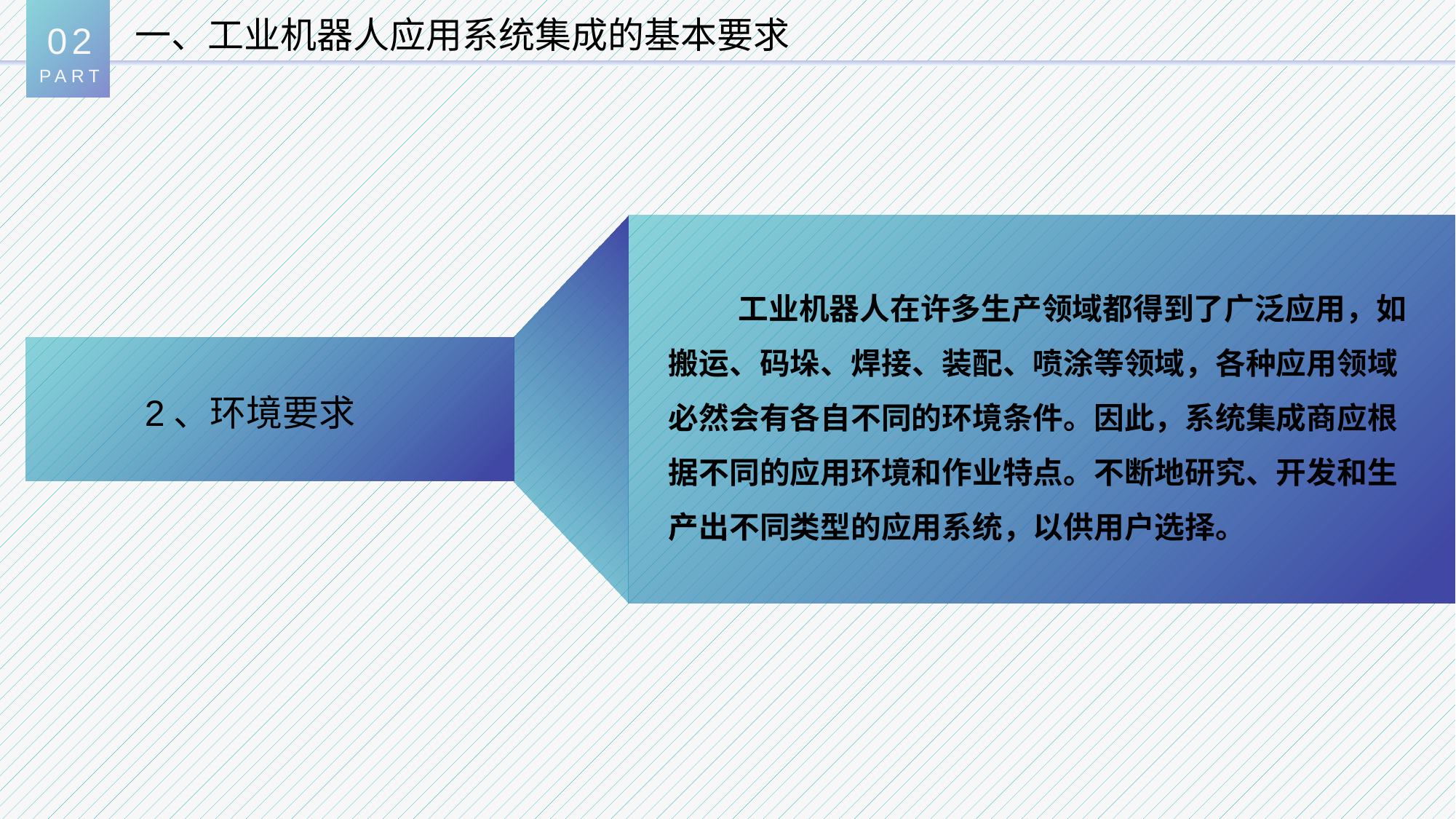

02
PART
一、工业机器人应用系统集成的基本要求

         工业机器人在许多生产领域都得到了广泛应用，如搬运、码垛、焊接、装配、喷涂等领域，各种应用领域必然会有各自不同的环境条件。因此，系统集成商应根据不同的应用环境和作业特点。不断地研究、开发和生产出不同类型的应用系统，以供用户选择。

  2、环境要求